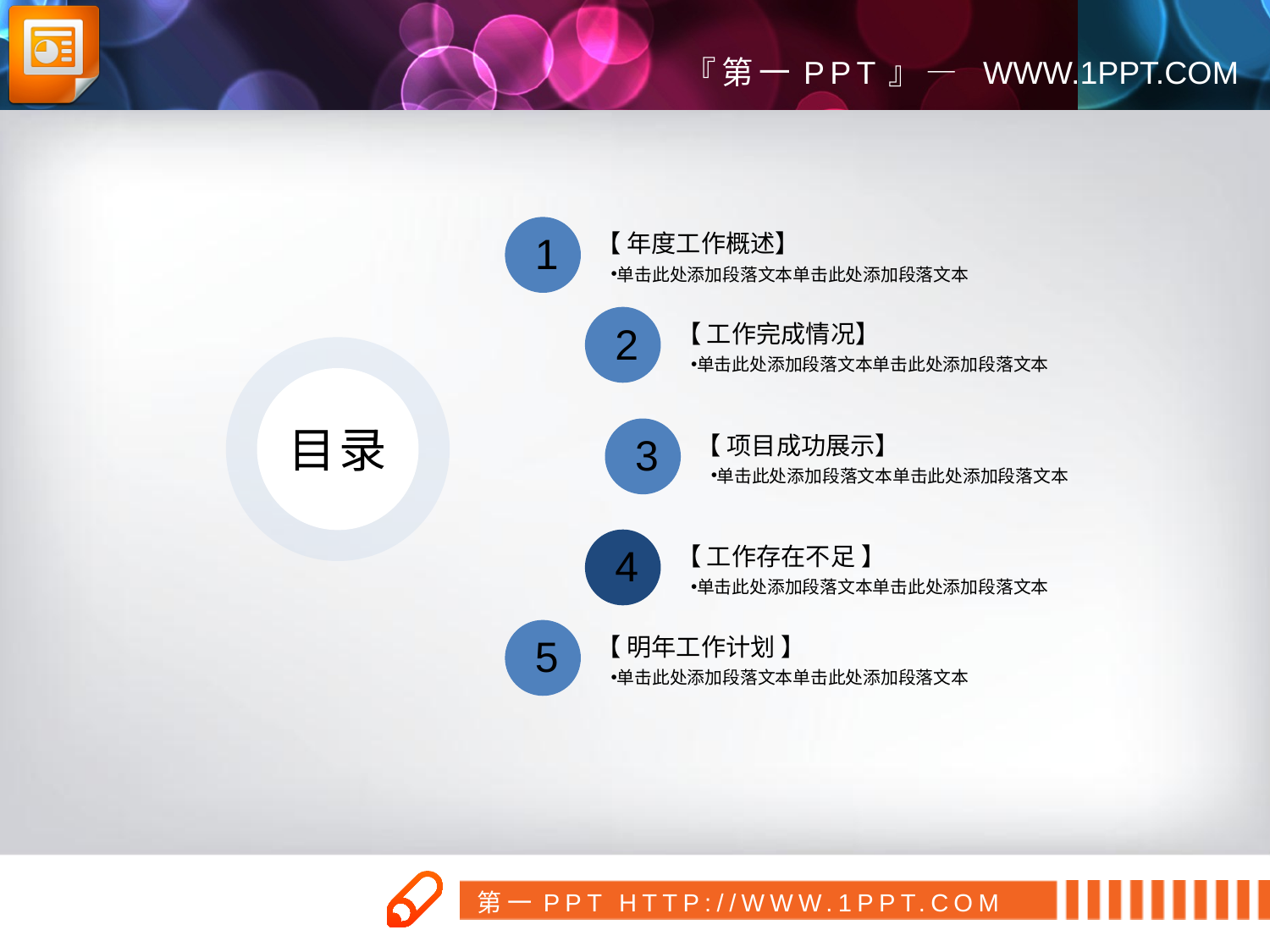

【 年度工作概述】

1
单击此处添加段落文本单击此处添加段落文本
【 工作完成情况】

2
单击此处添加段落文本单击此处添加段落文本

目录
【 项目成功展示】

3
单击此处添加段落文本单击此处添加段落文本
【 工作存在不足 】

4
单击此处添加段落文本单击此处添加段落文本
【 明年工作计划 】

5
单击此处添加段落文本单击此处添加段落文本